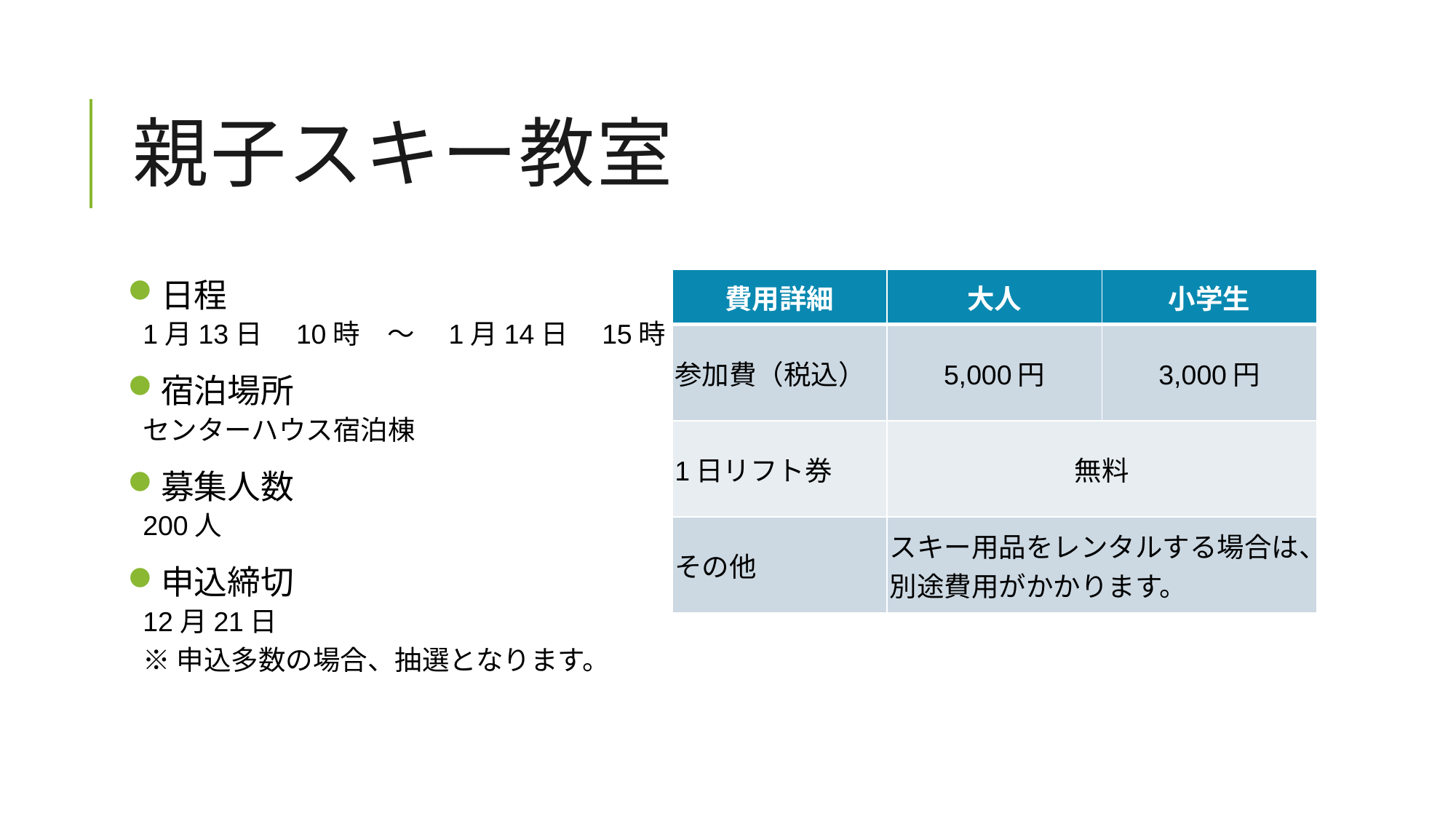

# 親子スキー教室
| 費用詳細 | 大人 | 小学生 |
| --- | --- | --- |
| 参加費（税込） | 5,000円 | 3,000円 |
| 1日リフト券 | 無料 |  |
| その他 | スキー用品をレンタルする場合は、別途費用がかかります。 |  |
日程
1月13日　10時　～　1月14日　15時
宿泊場所
センターハウス宿泊棟
募集人数
200人
申込締切
12月21日
※申込多数の場合、抽選となります。